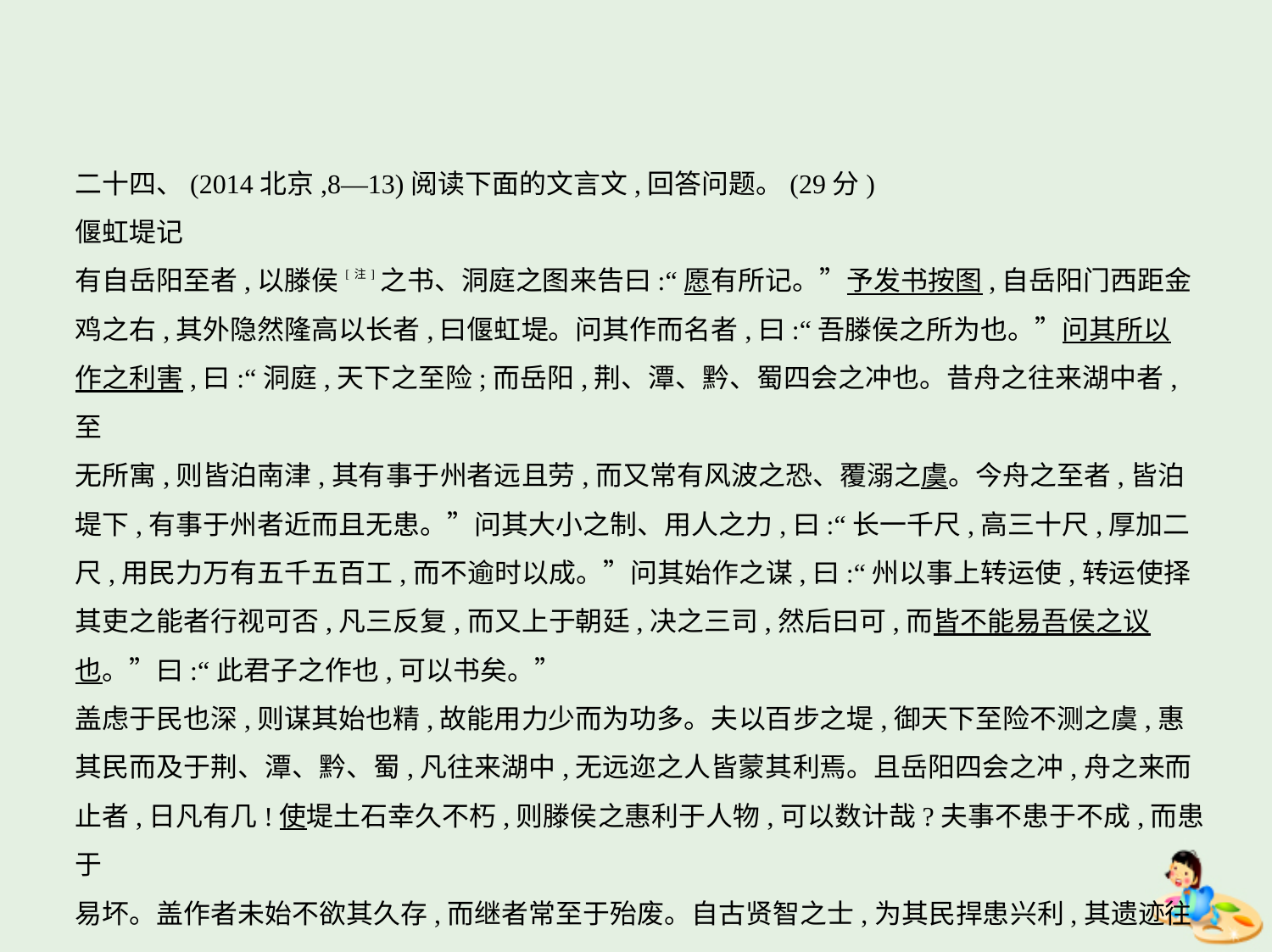

二十四、(2014北京,8—13)阅读下面的文言文,回答问题。(29分)
偃虹堤记
有自岳阳至者,以滕侯[注]之书、洞庭之图来告曰:“愿有所记。”予发书按图,自岳阳门西距金
鸡之右,其外隐然隆高以长者,曰偃虹堤。问其作而名者,曰:“吾滕侯之所为也。”问其所以
作之利害,曰:“洞庭,天下之至险;而岳阳,荆、潭、黔、蜀四会之冲也。昔舟之往来湖中者,至
无所寓,则皆泊南津,其有事于州者远且劳,而又常有风波之恐、覆溺之虞。今舟之至者,皆泊
堤下,有事于州者近而且无患。”问其大小之制、用人之力,曰:“长一千尺,高三十尺,厚加二
尺,用民力万有五千五百工,而不逾时以成。”问其始作之谋,曰:“州以事上转运使,转运使择
其吏之能者行视可否,凡三反复,而又上于朝廷,决之三司,然后曰可,而皆不能易吾侯之议
也。”曰:“此君子之作也,可以书矣。”
盖虑于民也深,则谋其始也精,故能用力少而为功多。夫以百步之堤,御天下至险不测之虞,惠
其民而及于荆、潭、黔、蜀,凡往来湖中,无远迩之人皆蒙其利焉。且岳阳四会之冲,舟之来而
止者,日凡有几!使堤土石幸久不朽,则滕侯之惠利于人物,可以数计哉?夫事不患于不成,而患于
易坏。盖作者未始不欲其久存,而继者常至于殆废。自古贤智之士,为其民捍患兴利,其遗迹往